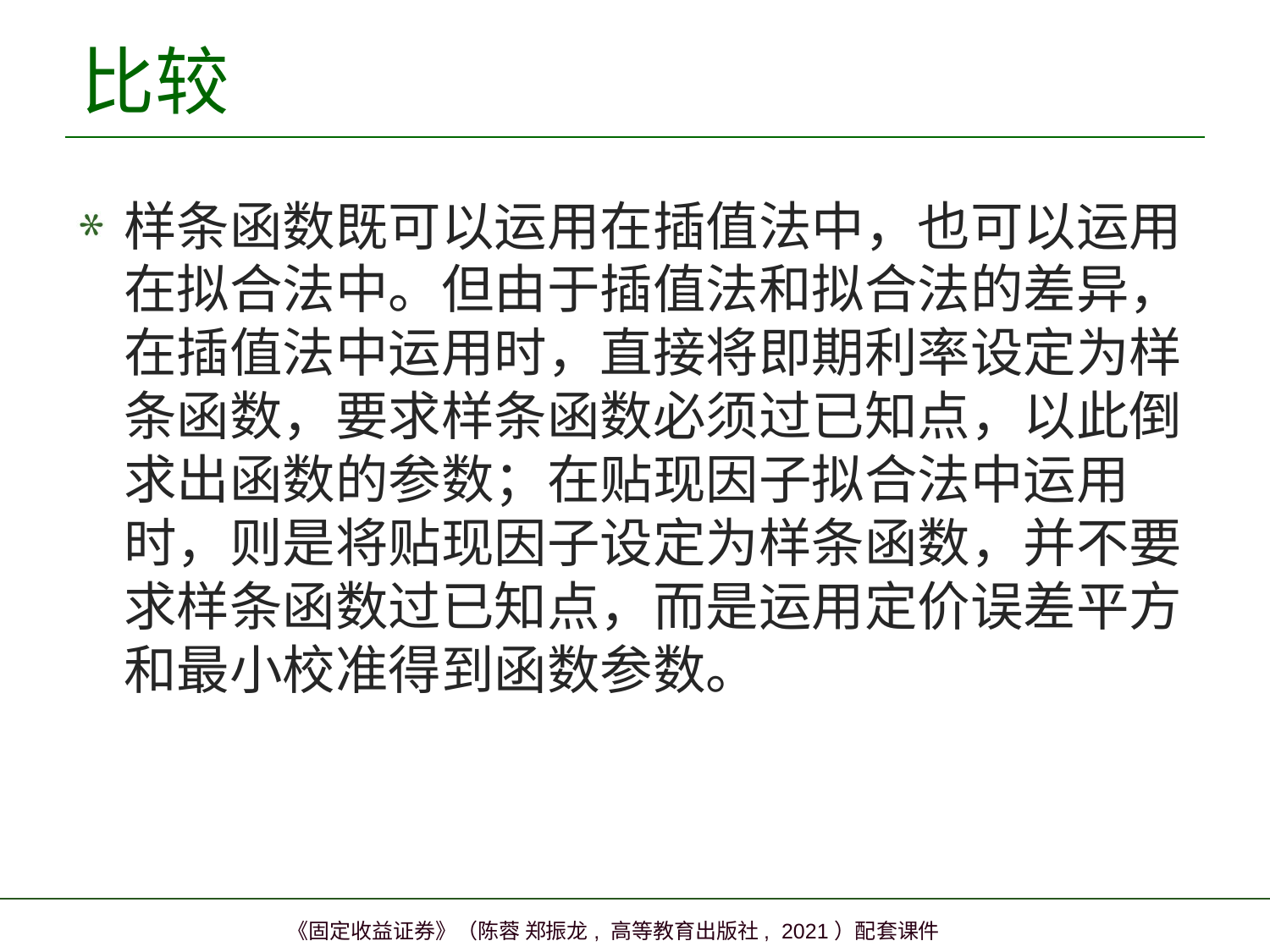

# 比较
样条函数既可以运用在插值法中，也可以运用在拟合法中。但由于插值法和拟合法的差异，在插值法中运用时，直接将即期利率设定为样条函数，要求样条函数必须过已知点，以此倒求出函数的参数；在贴现因子拟合法中运用时，则是将贴现因子设定为样条函数，并不要求样条函数过已知点，而是运用定价误差平方和最小校准得到函数参数。